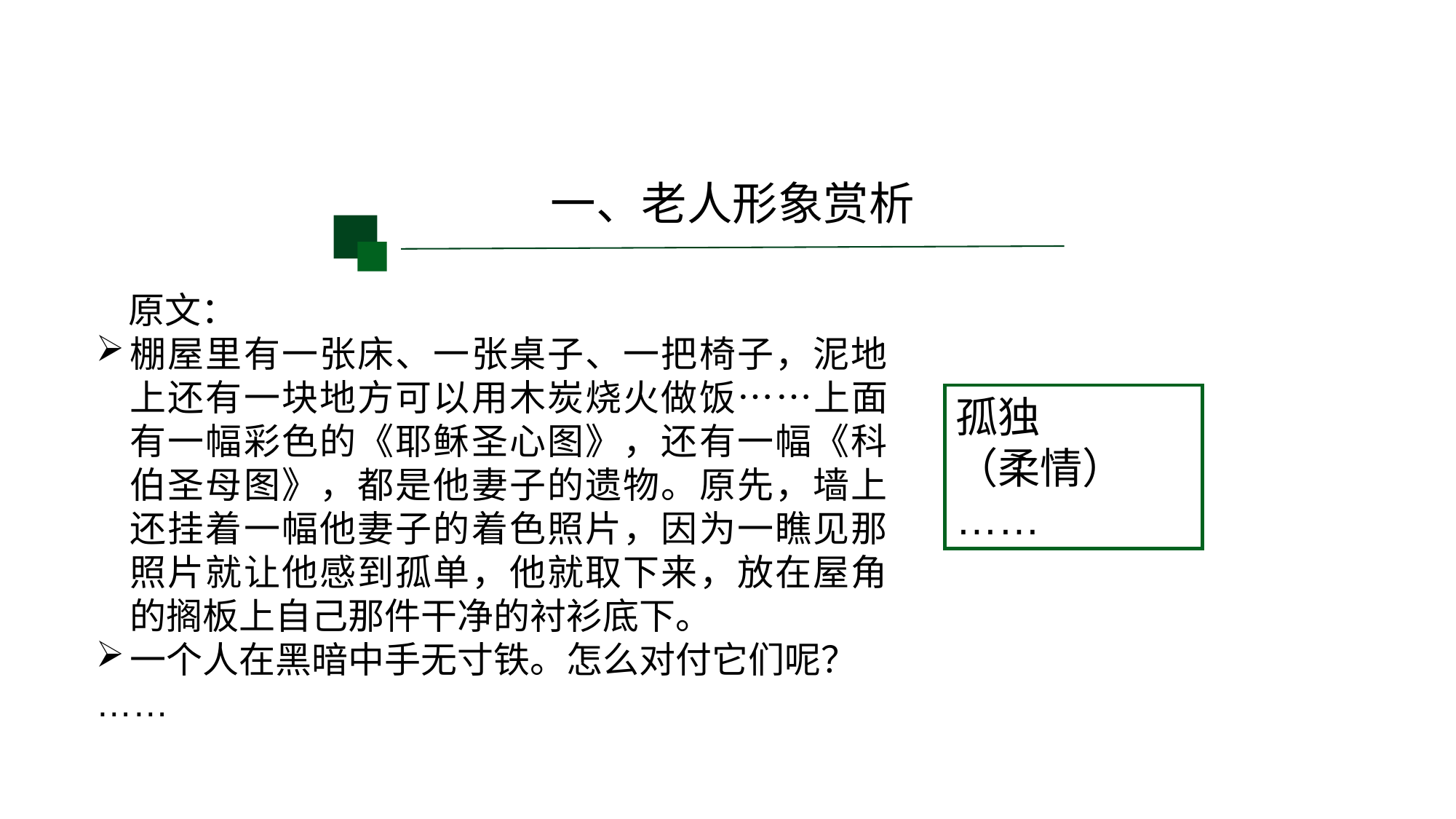

一、老人形象赏析

原文：
棚屋里有一张床、一张桌子、一把椅子，泥地上还有一块地方可以用木炭烧火做饭……上面有一幅彩色的《耶稣圣心图》，还有一幅《科伯圣母图》，都是他妻子的遗物。原先，墙上还挂着一幅他妻子的着色照片，因为一瞧见那照片就让他感到孤单，他就取下来，放在屋角的搁板上自己那件干净的衬衫底下。
一个人在黑暗中手无寸铁。怎么对付它们呢？
……
孤独
（柔情）
……